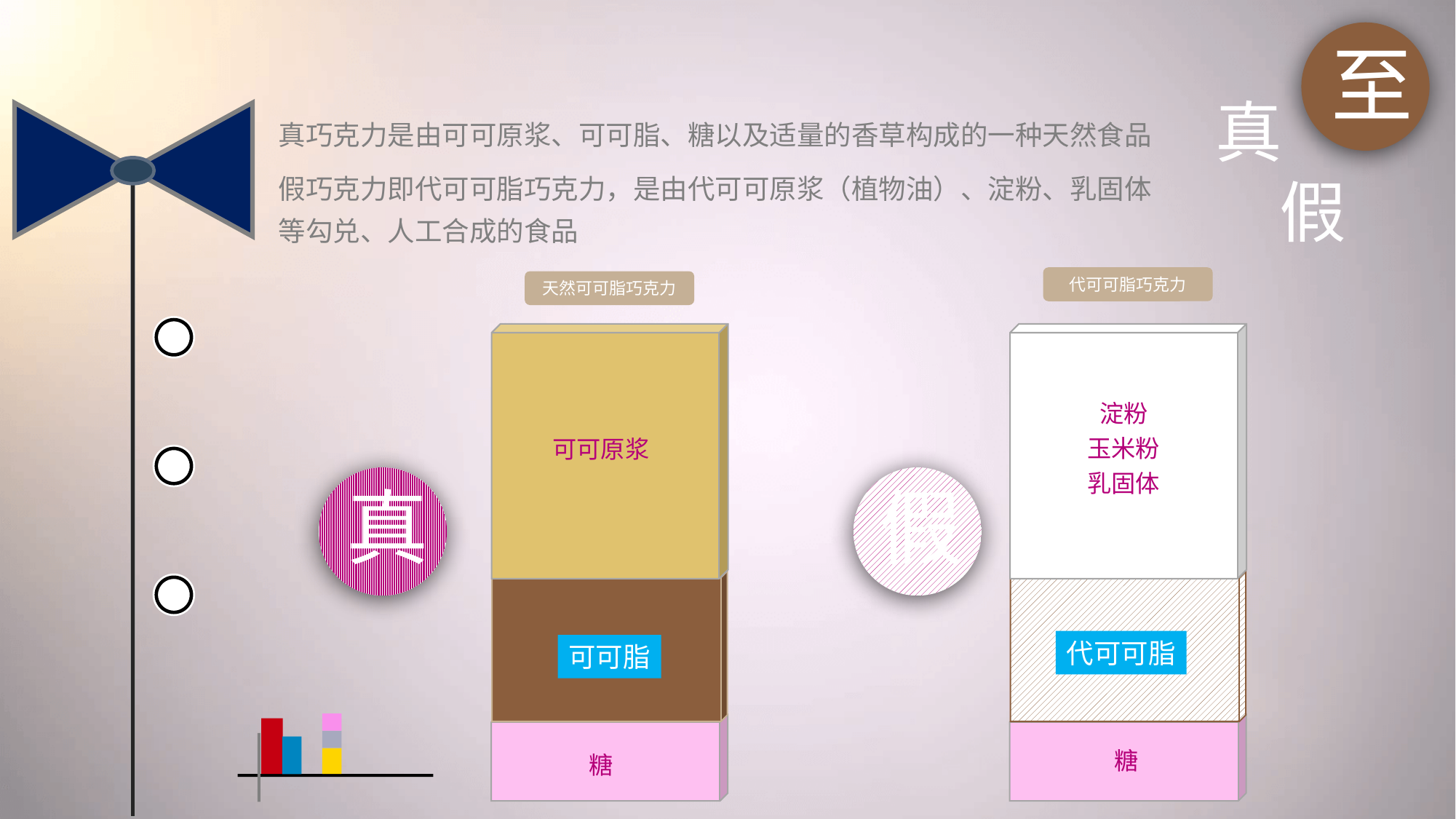

至
真
  假

真巧克力是由可可原浆、可可脂、糖以及适量的香草构成的一种天然食品
假巧克力即代可可脂巧克力，是由代可可原浆（植物油）、淀粉、乳固体等勾兑、人工合成的食品
代可可脂巧克力
天然可可脂巧克力

淀粉
玉米粉
乳固体
可可原浆

 真

 假
代可可脂
可可脂

糖
糖